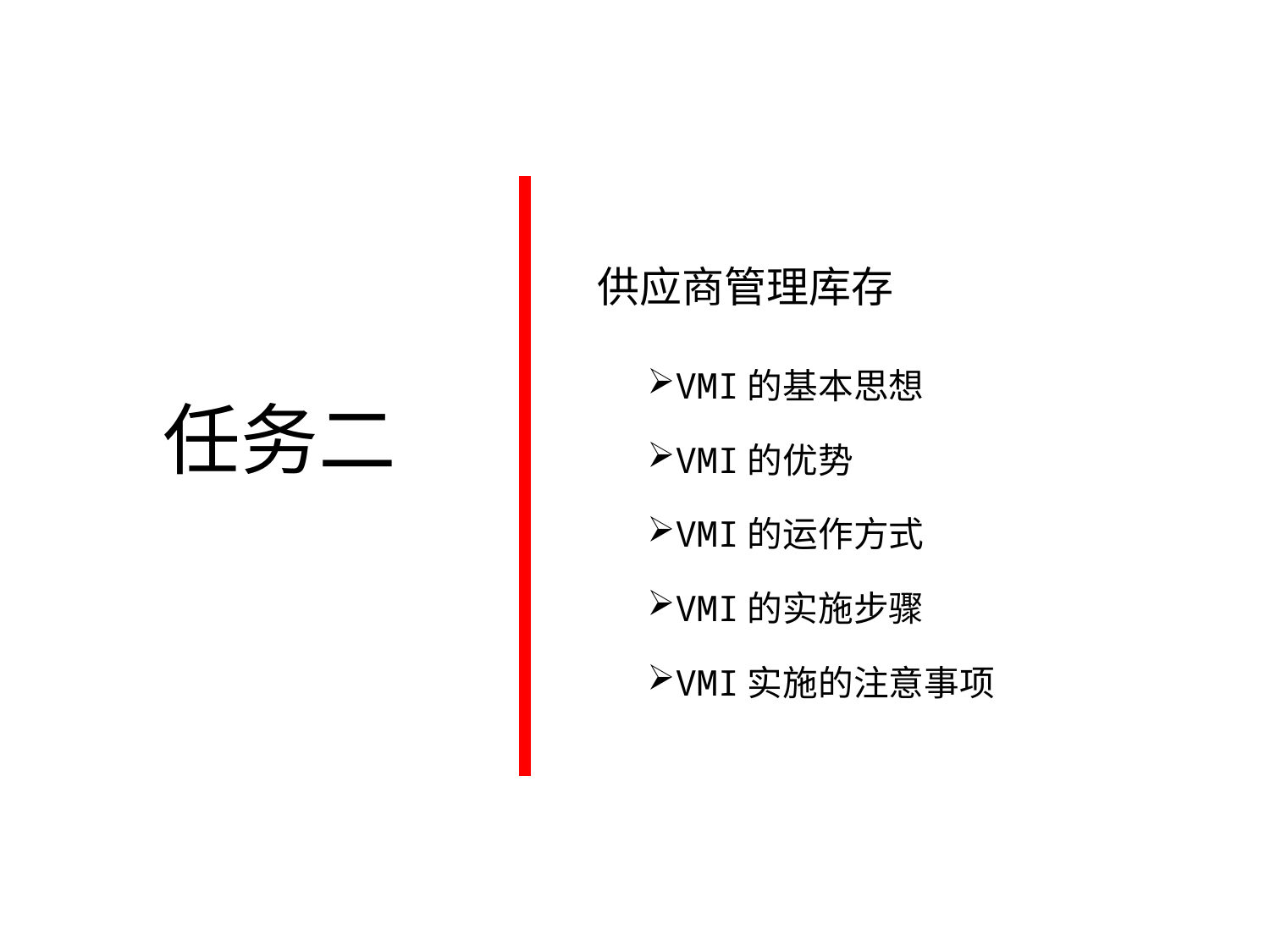

供应商管理库存
VMI的基本思想
VMI的优势
VMI的运作方式
VMI的实施步骤
VMI实施的注意事项

任务二